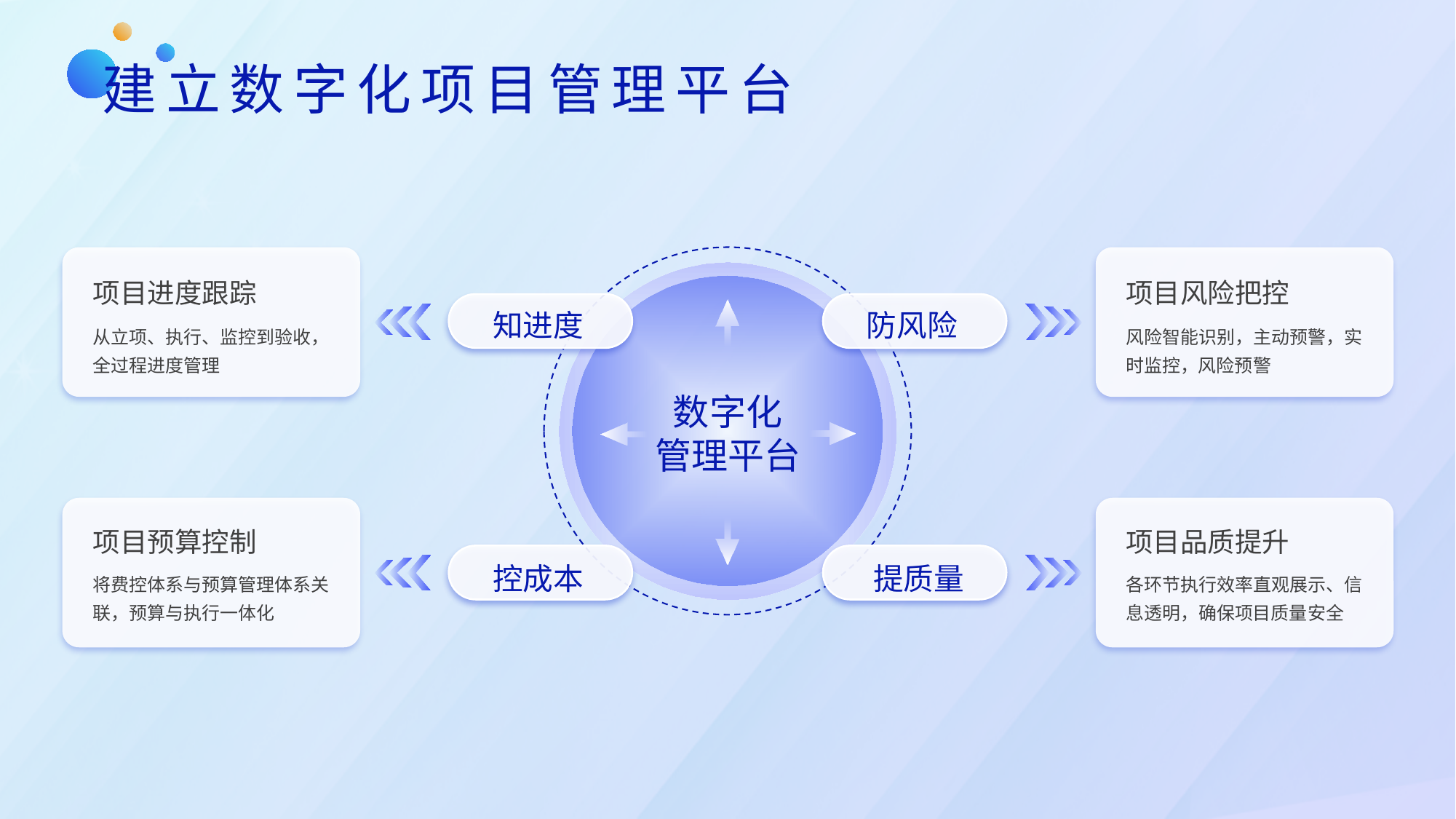

# 建立数字化项目管理平台

项目进度跟踪
从立项、执行、监控到验收，全过程进度管理

数字化
管理平台

项目风险把控
风险智能识别，主动预警，实时监控，风险预警

知进度

防风险

项目预算控制
将费控体系与预算管理体系关联，预算与执行一体化

项目品质提升
各环节执行效率直观展示、信息透明，确保项目质量安全

控成本

提质量